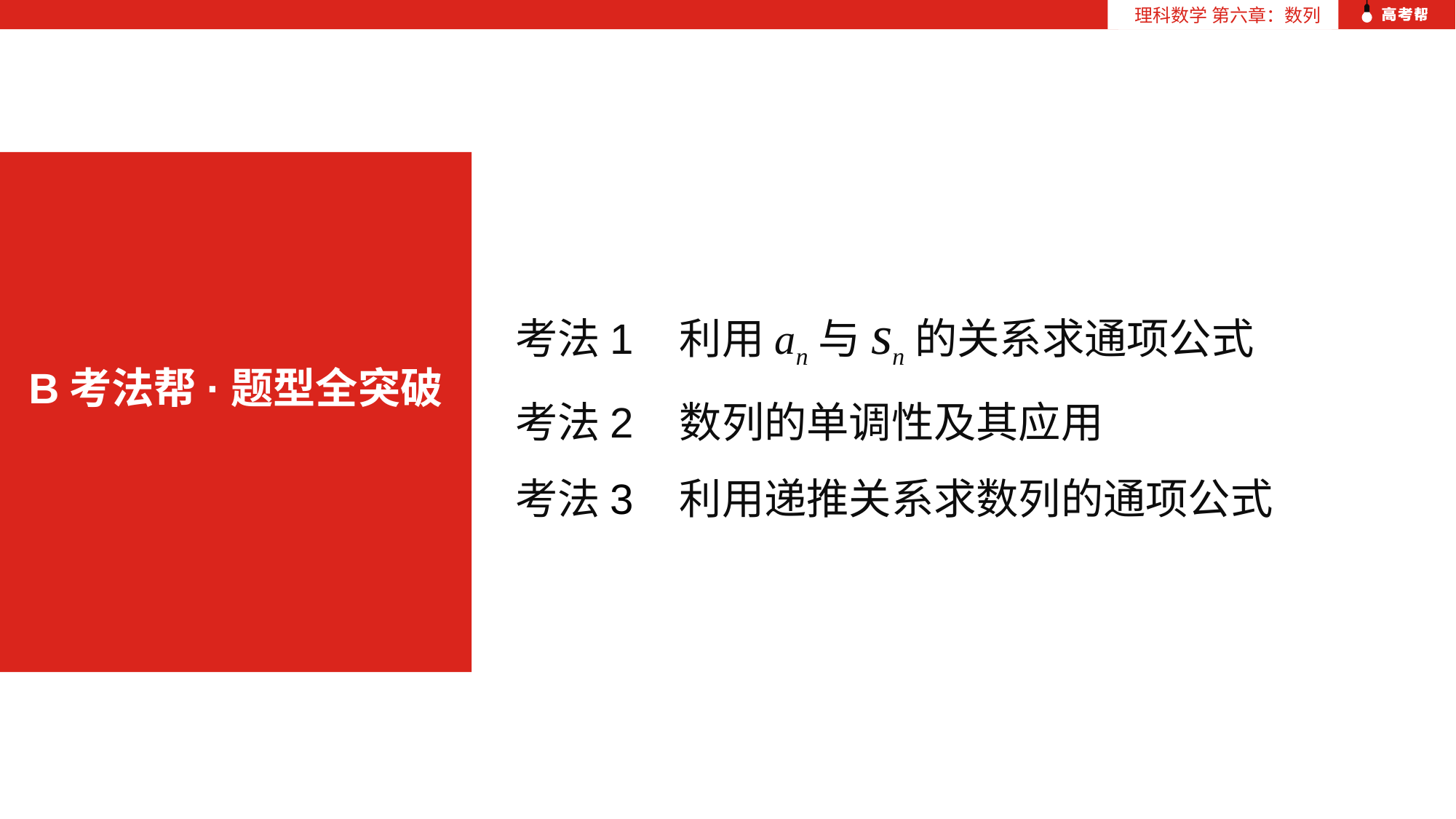

理科数学 第六章：数列
B考法帮·题型全突破

考法1   利用an与sn的关系求通项公式
考法2   数列的单调性及其应用
考法3   利用递推关系求数列的通项公式